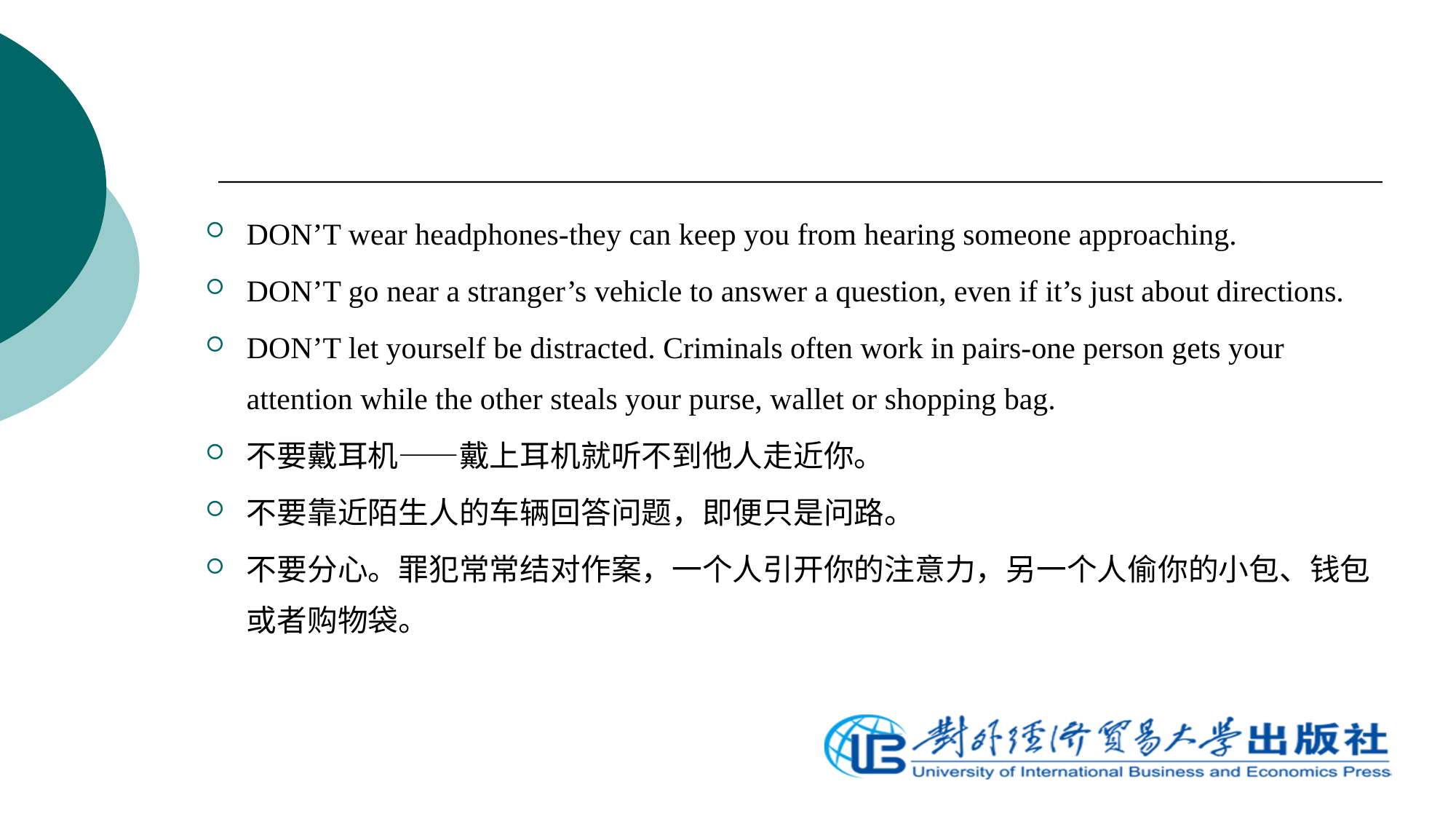

DON’T wear headphones-they can keep you from hearing someone approaching.
DON’T go near a stranger’s vehicle to answer a question, even if it’s just about directions.
DON’T let yourself be distracted. Criminals often work in pairs-one person gets your attention while the other steals your purse, wallet or shopping bag.
不要戴耳机——戴上耳机就听不到他人走近你。
不要靠近陌生人的车辆回答问题，即便只是问路。
不要分心。罪犯常常结对作案，一个人引开你的注意力，另一个人偷你的小包、钱包或者购物袋。